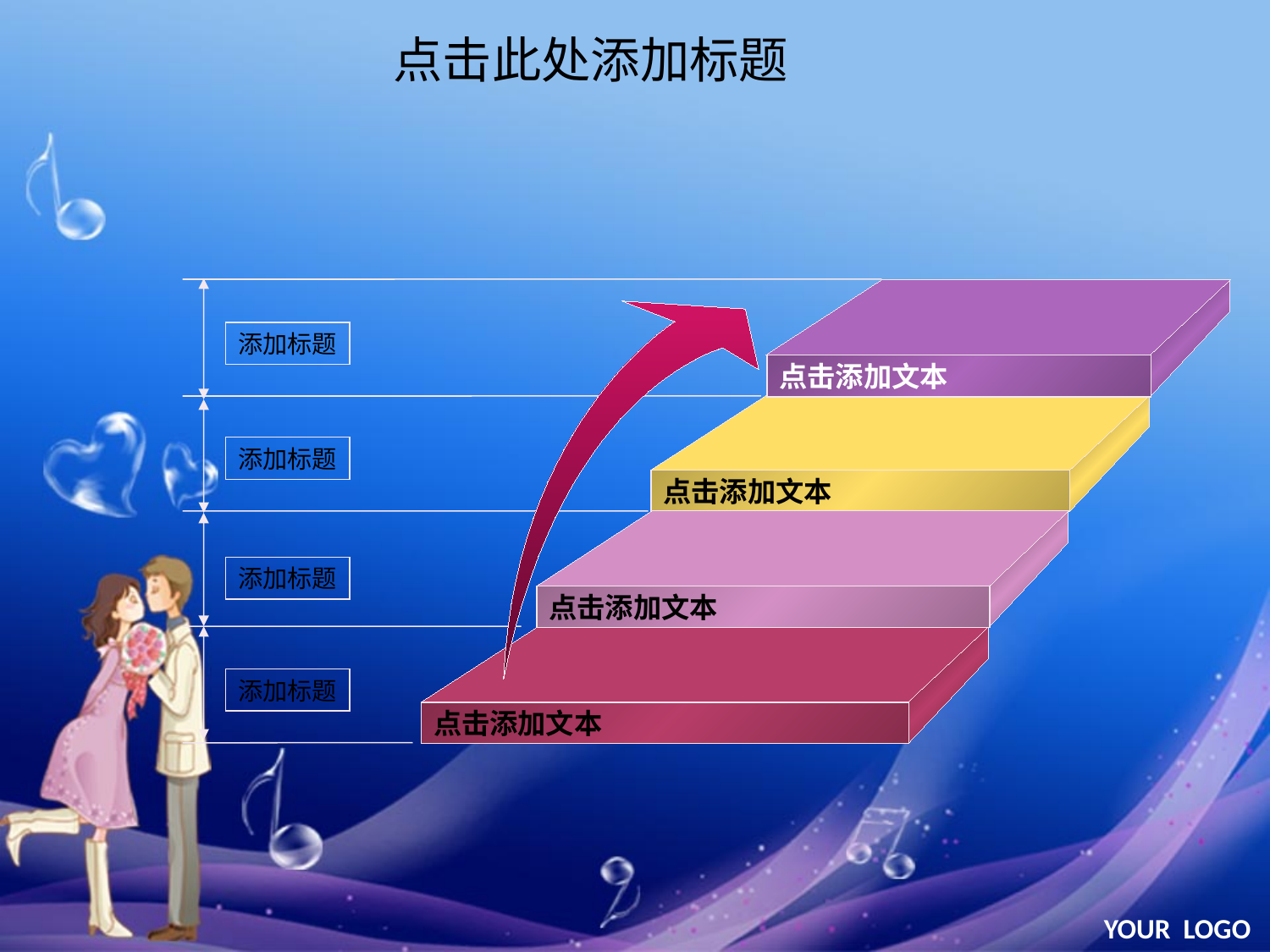

点击此处添加标题

点击添加文本

点击添加文本

点击添加文本

点击添加文本
添加标题

添加标题

添加标题

添加标题